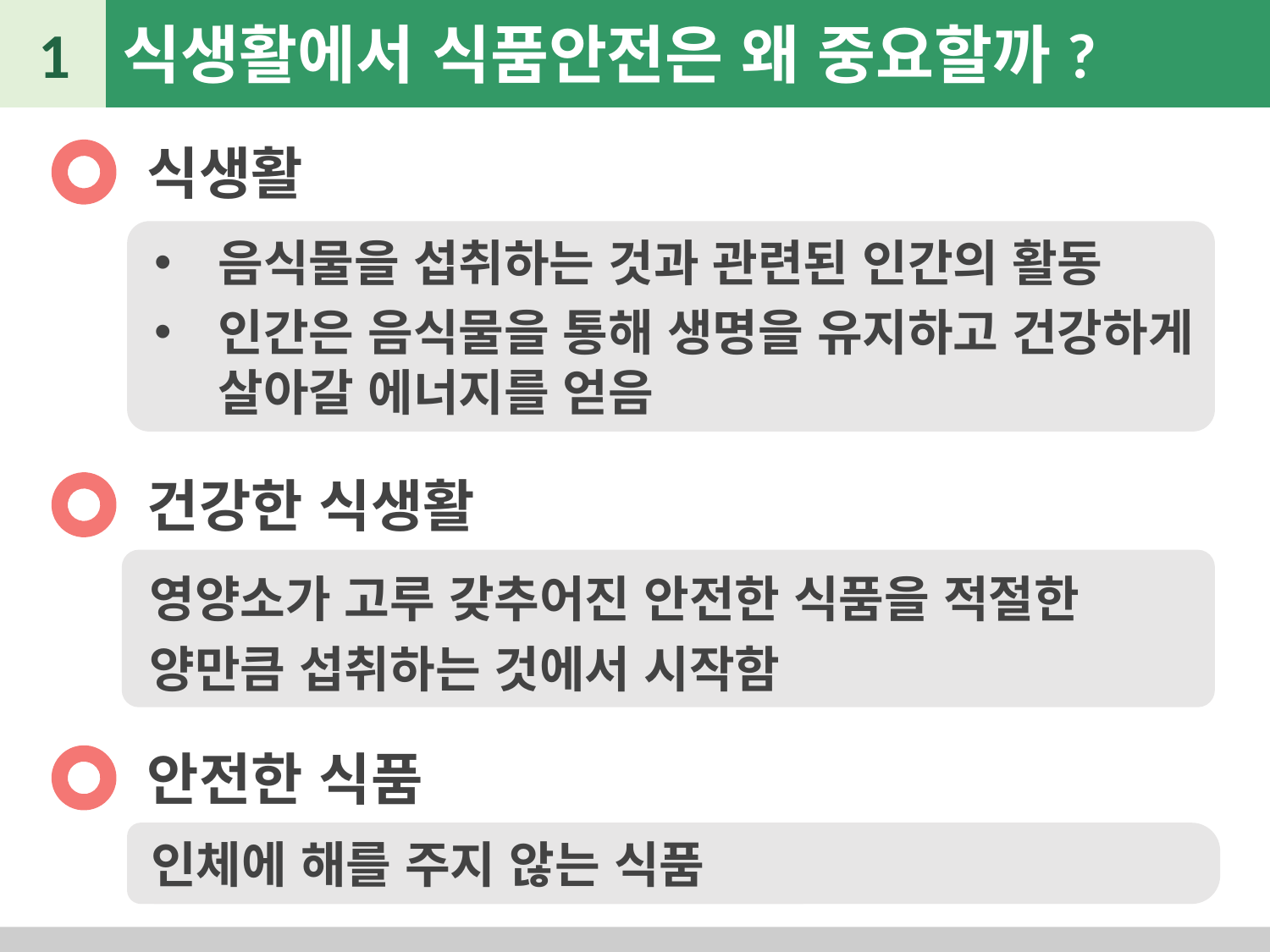

1
식생활에서 식품안전은 왜 중요할까?
식생활

음식물을 섭취하는 것과 관련된 인간의 활동
인간은 음식물을 통해 생명을 유지하고 건강하게 살아갈 에너지를 얻음

건강한 식생활

영양소가 고루 갖추어진 안전한 식품을 적절한 양만큼 섭취하는 것에서 시작함

안전한 식품

인체에 해를 주지 않는 식품